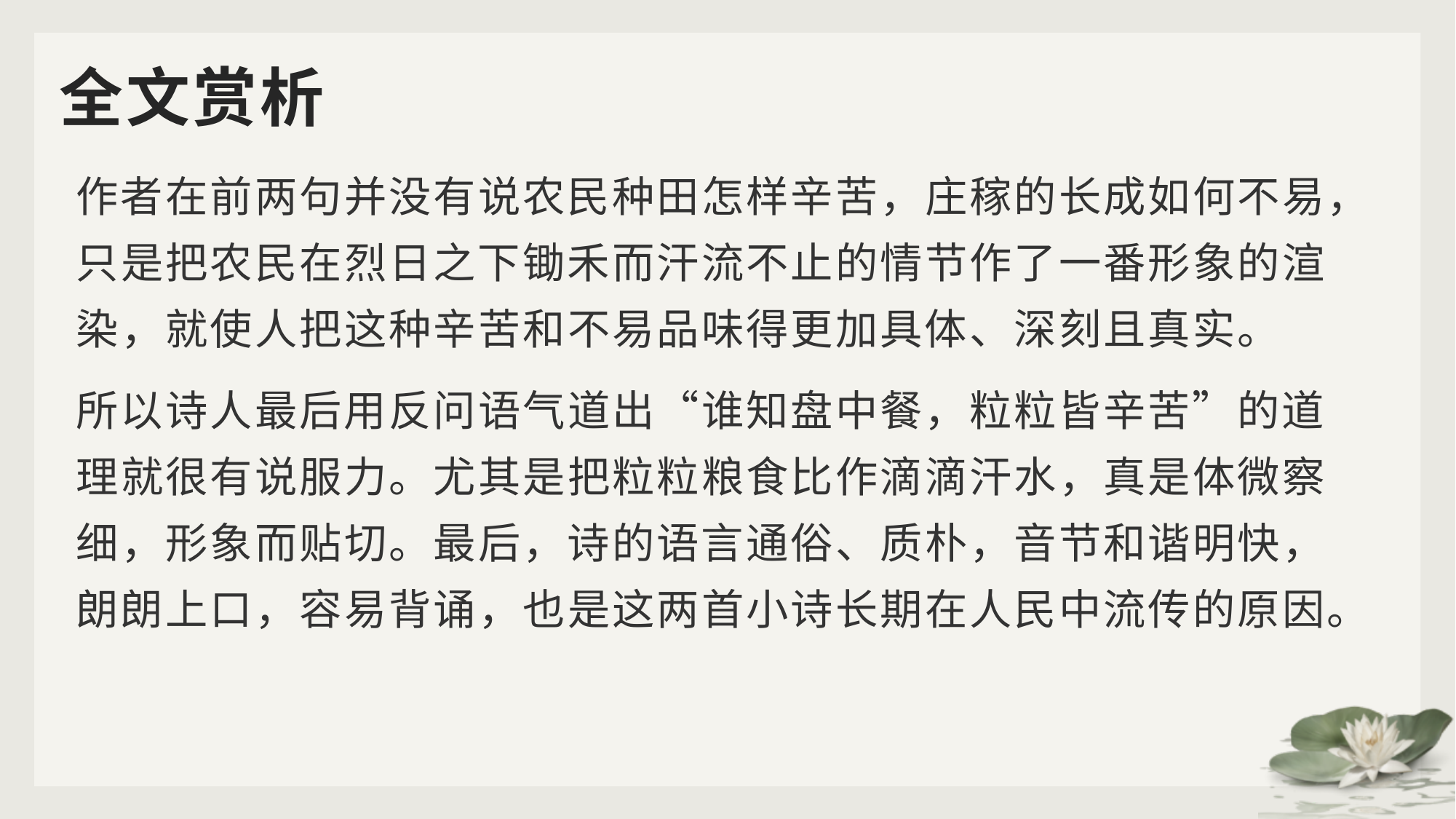

# 全文赏析
作者在前两句并没有说农民种田怎样辛苦，庄稼的长成如何不易，只是把农民在烈日之下锄禾而汗流不止的情节作了一番形象的渲染，就使人把这种辛苦和不易品味得更加具体、深刻且真实。
所以诗人最后用反问语气道出“谁知盘中餐，粒粒皆辛苦”的道理就很有说服力。尤其是把粒粒粮食比作滴滴汗水，真是体微察细，形象而贴切。最后，诗的语言通俗、质朴，音节和谐明快，朗朗上口，容易背诵，也是这两首小诗长期在人民中流传的原因。